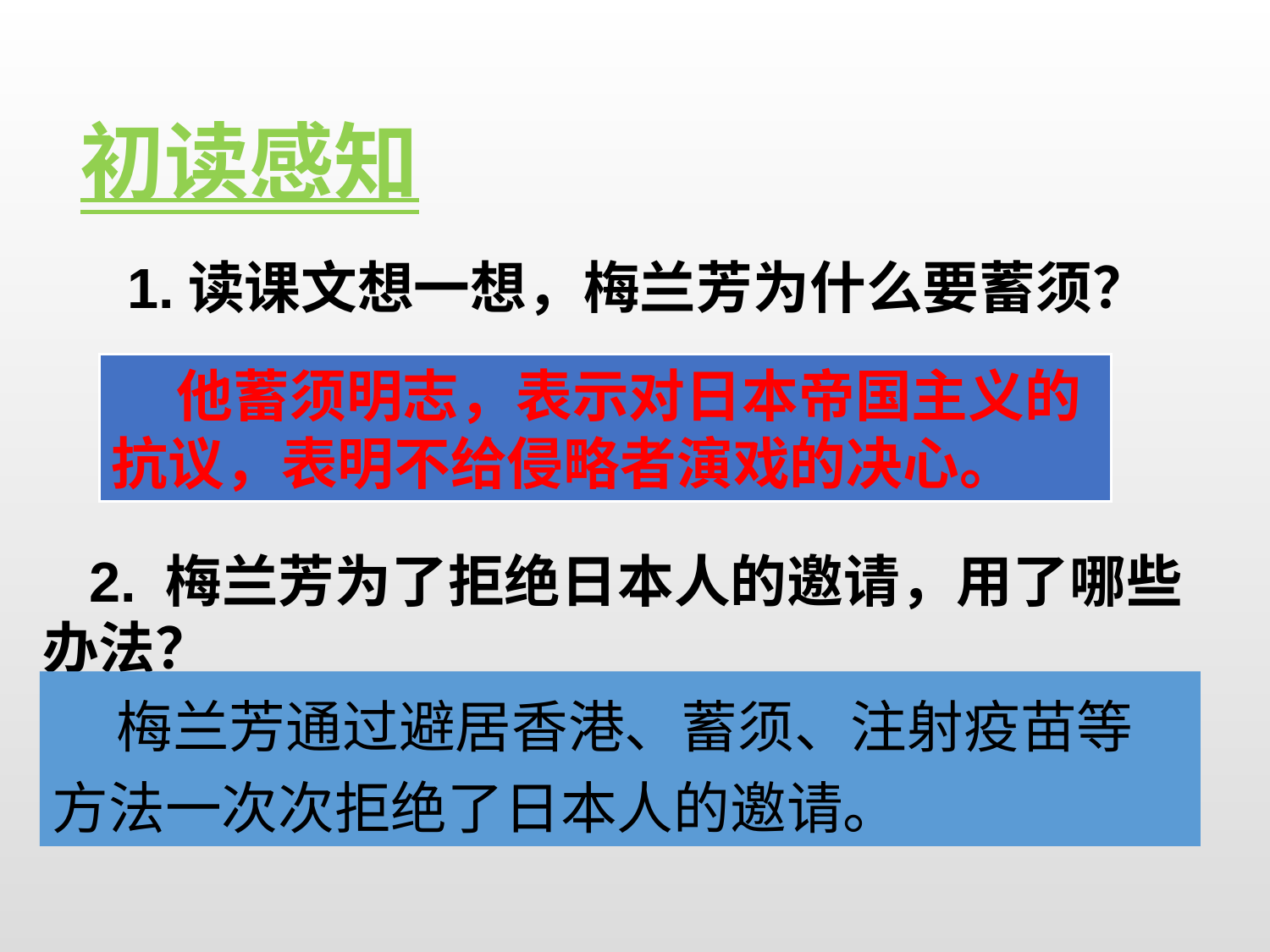

初读感知
1.读课文想一想，梅兰芳为什么要蓄须？
    他蓄须明志，表示对日本帝国主义的抗议，表明不给侵略者演戏的决心。
   2. 梅兰芳为了拒绝日本人的邀请，用了哪些办法？
    梅兰芳通过避居香港、蓄须、注射疫苗等方法一次次拒绝了日本人的邀请。